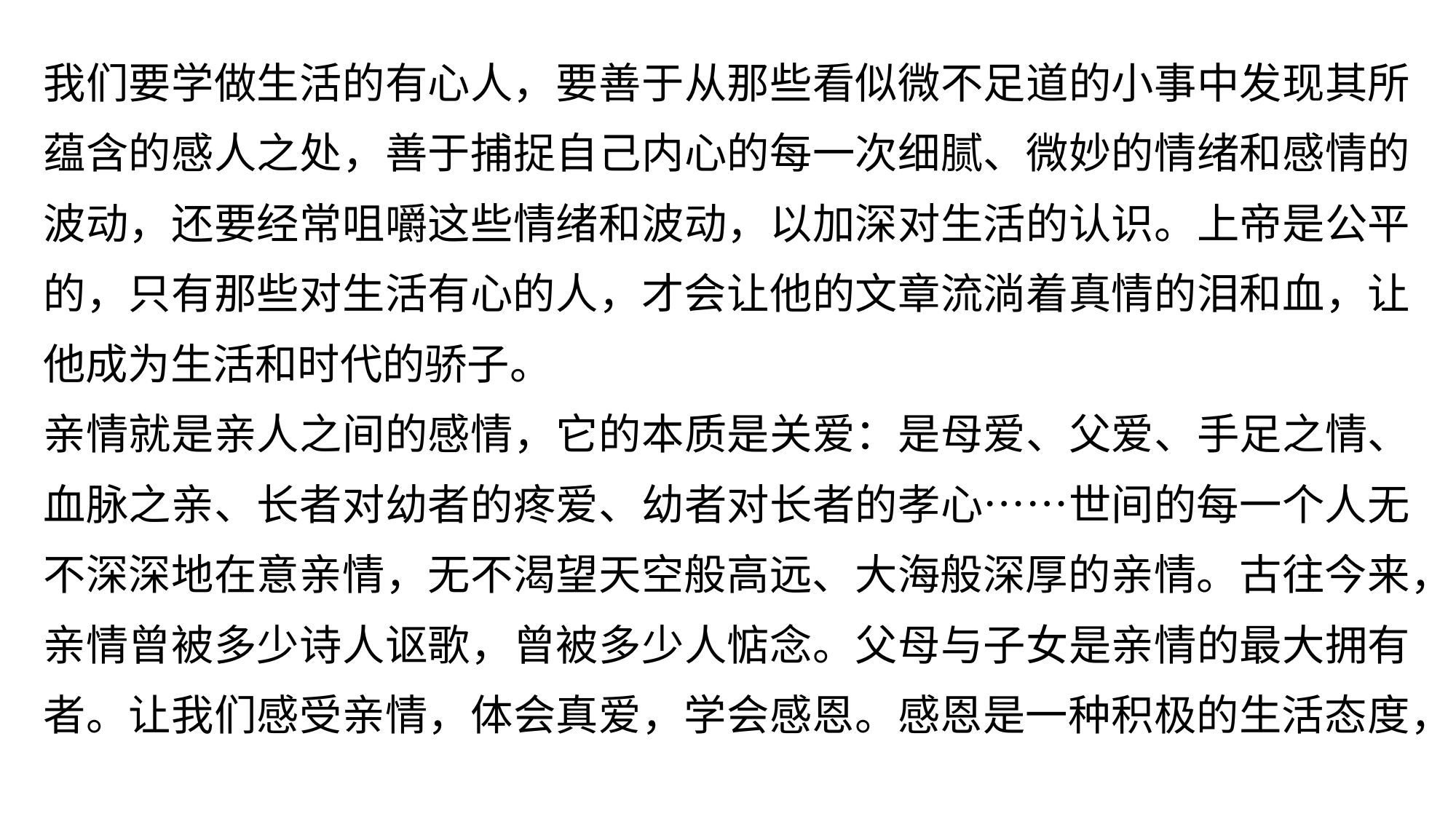

我们要学做生活的有心人，要善于从那些看似微不足道的小事中发现其所蕴含的感人之处，善于捕捉自己内心的每一次细腻、微妙的情绪和感情的波动，还要经常咀嚼这些情绪和波动，以加深对生活的认识。上帝是公平的，只有那些对生活有心的人，才会让他的文章流淌着真情的泪和血，让他成为生活和时代的骄子。
亲情就是亲人之间的感情，它的本质是关爱：是母爱、父爱、手足之情、血脉之亲、长者对幼者的疼爱、幼者对长者的孝心……世间的每一个人无不深深地在意亲情，无不渴望天空般高远、大海般深厚的亲情。古往今来，亲情曾被多少诗人讴歌，曾被多少人惦念。父母与子女是亲情的最大拥有者。让我们感受亲情，体会真爱，学会感恩。感恩是一种积极的生活态度，